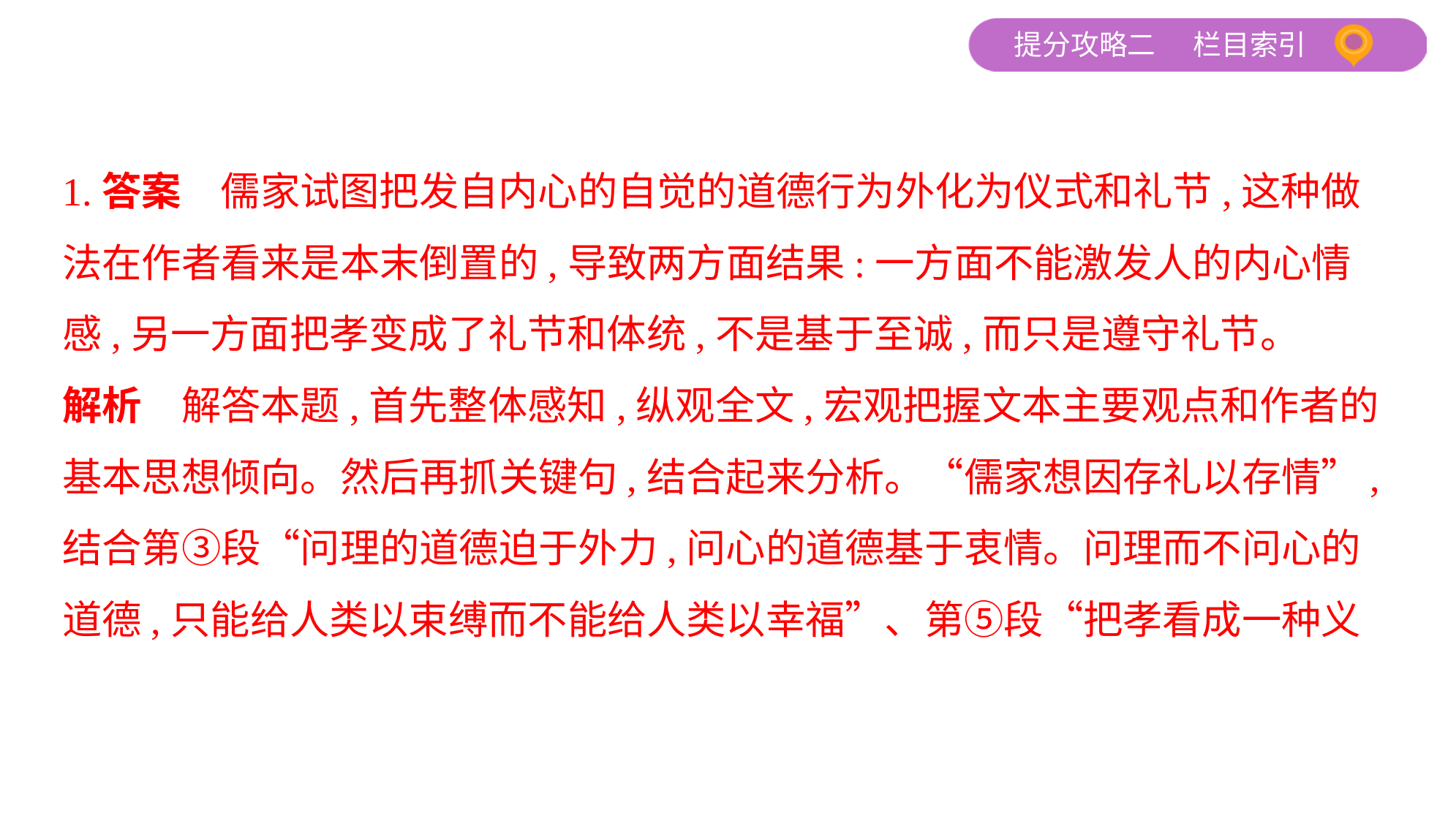

1.答案　儒家试图把发自内心的自觉的道德行为外化为仪式和礼节,这种做
法在作者看来是本末倒置的,导致两方面结果:一方面不能激发人的内心情
感,另一方面把孝变成了礼节和体统,不是基于至诚,而只是遵守礼节。
解析　解答本题,首先整体感知,纵观全文,宏观把握文本主要观点和作者的
基本思想倾向。然后再抓关键句,结合起来分析。“儒家想因存礼以存情”,
结合第③段“问理的道德迫于外力,问心的道德基于衷情。问理而不问心的
道德,只能给人类以束缚而不能给人类以幸福”、第⑤段“把孝看成一种义